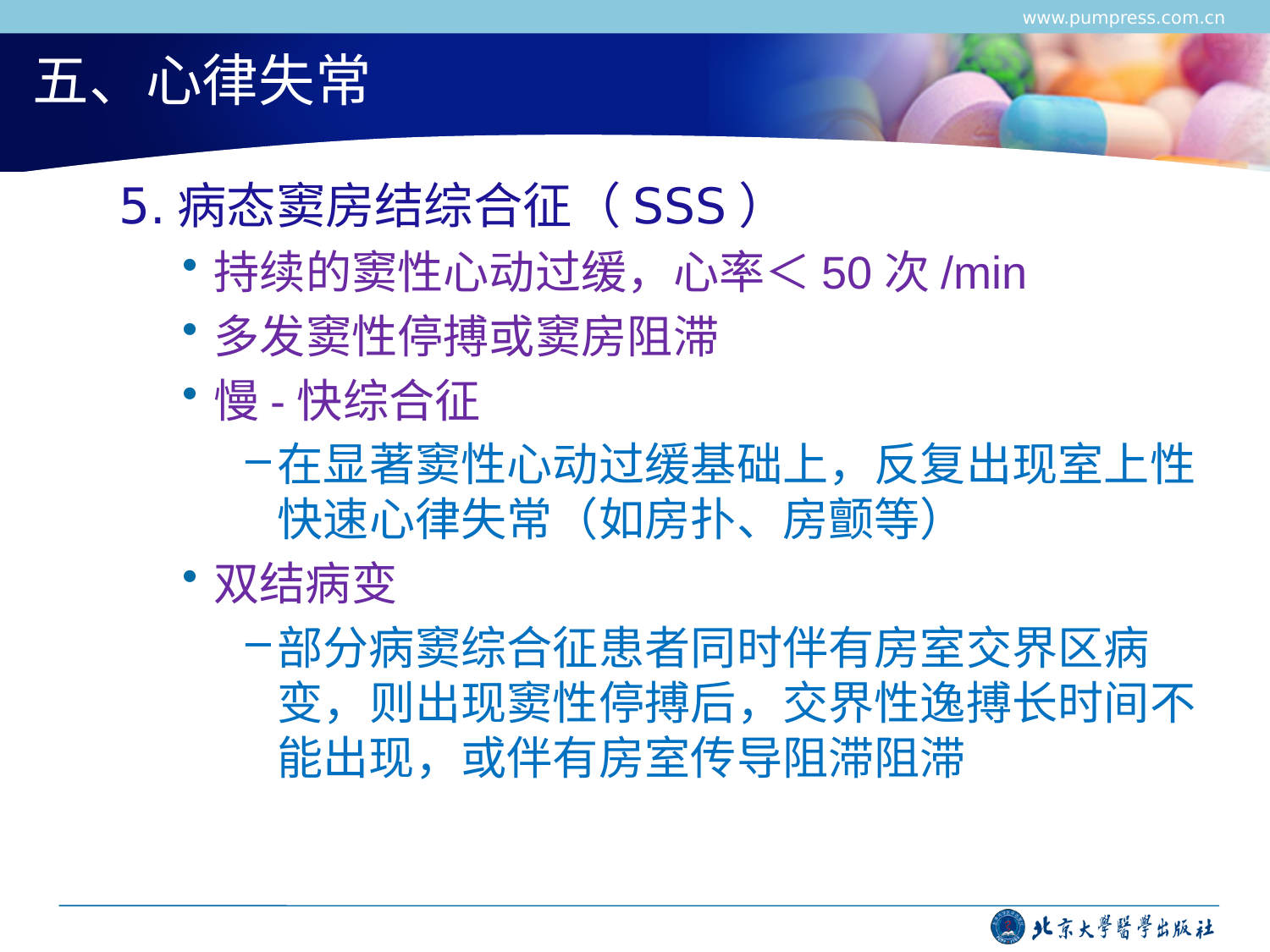

www.pumpress.com.cn
# 五、心律失常
5.病态窦房结综合征（SSS）
持续的窦性心动过缓，心率＜50次/min
多发窦性停搏或窦房阻滞
慢-快综合征
在显著窦性心动过缓基础上，反复出现室上性快速心律失常（如房扑、房颤等）
双结病变
部分病窦综合征患者同时伴有房室交界区病变，则出现窦性停搏后，交界性逸搏长时间不能出现，或伴有房室传导阻滞阻滞